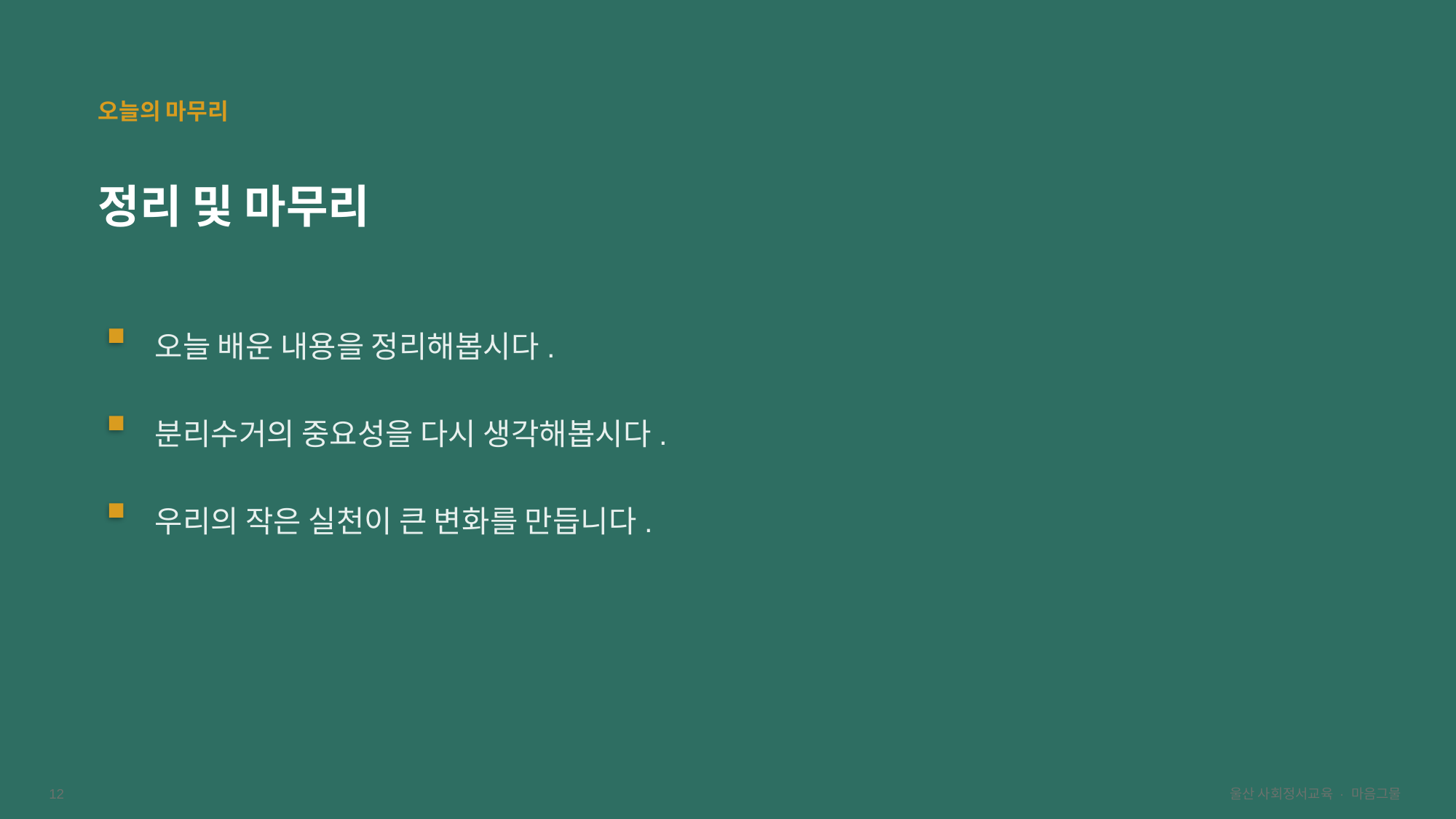

오늘의 마무리
정리 및 마무리
오늘 배운 내용을 정리해봅시다.

분리수거의 중요성을 다시 생각해봅시다.

우리의 작은 실천이 큰 변화를 만듭니다.

12
울산 사회정서교육 · 마음그물